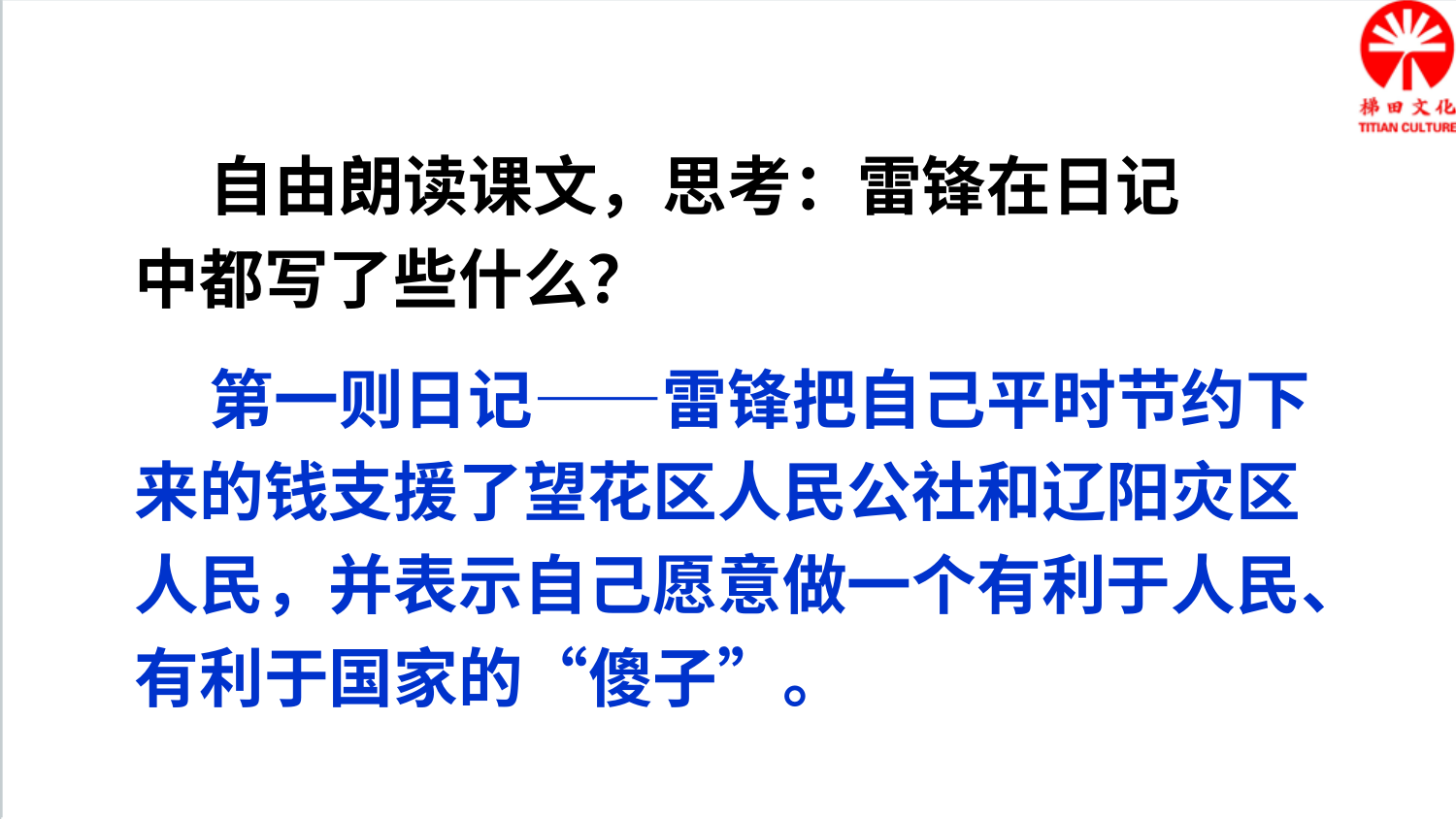

自由朗读课文，思考：雷锋在日记中都写了些什么？
    第一则日记——雷锋把自己平时节约下来的钱支援了望花区人民公社和辽阳灾区人民，并表示自己愿意做一个有利于人民、有利于国家的“傻子”。